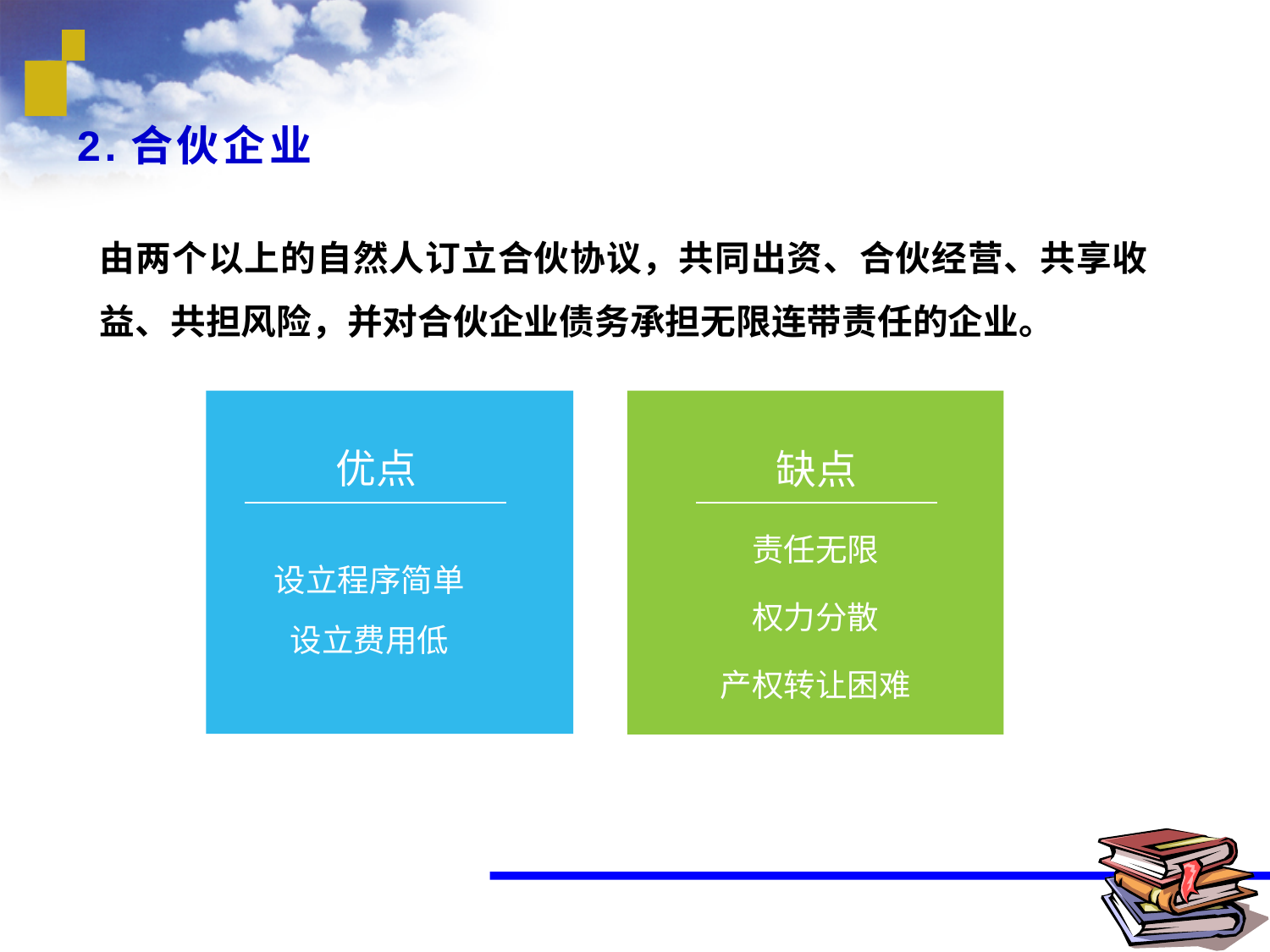

2.合伙企业
由两个以上的自然人订立合伙协议，共同出资、合伙经营、共享收益、共担风险，并对合伙企业债务承担无限连带责任的企业。

优点
设立程序简单
设立费用低

缺点
责任无限
权力分散
产权转让困难